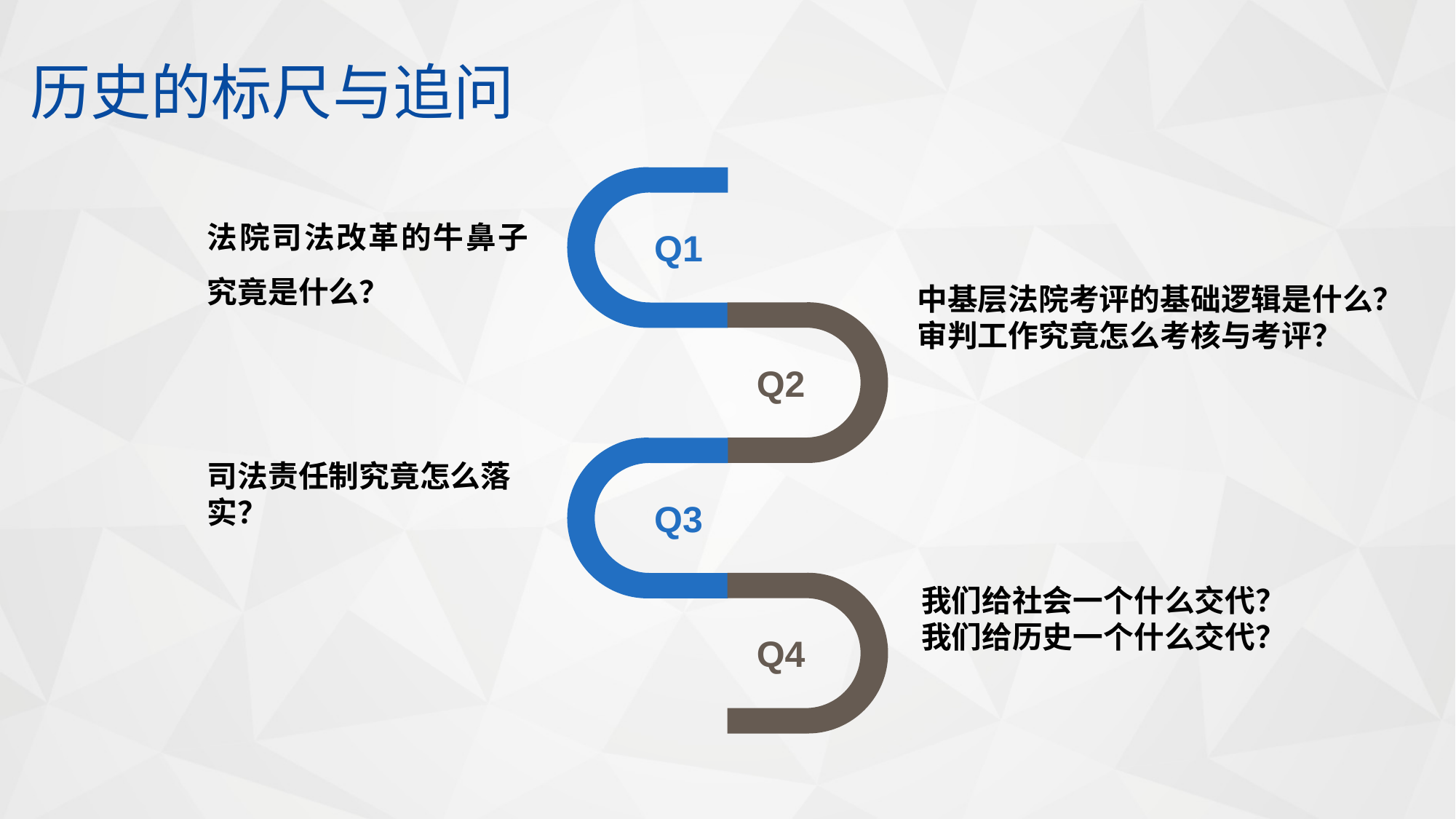

历史的标尺与追问

法院司法改革的牛鼻子究竟是什么？
Q1
中基层法院考评的基础逻辑是什么？
审判工作究竟怎么考核与考评？

Q2

司法责任制究竟怎么落实？
Q3

我们给社会一个什么交代？
我们给历史一个什么交代？
Q4